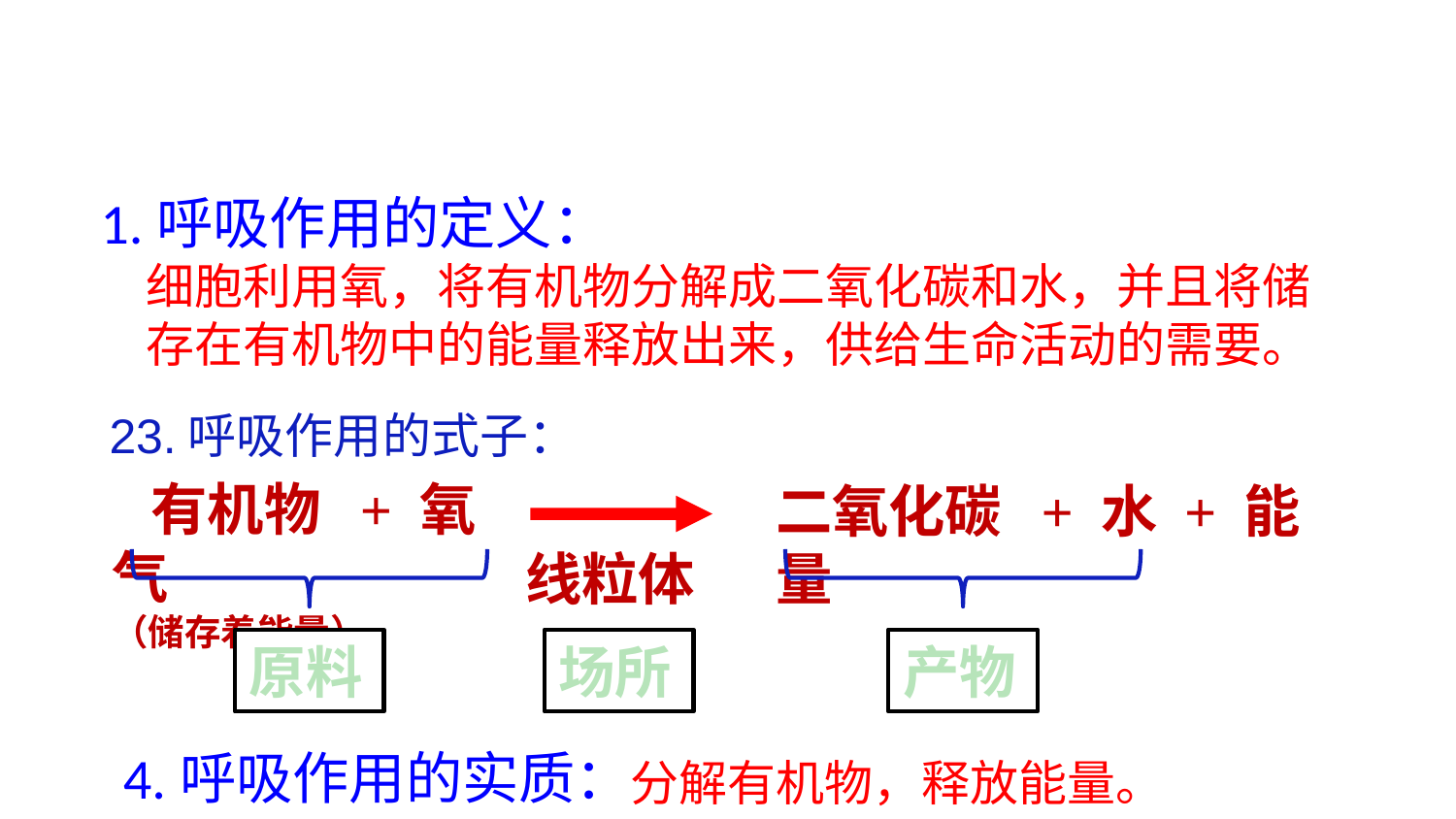

#
1.呼吸作用的定义：
细胞利用氧，将有机物分解成二氧化碳和水，并且将储存在有机物中的能量释放出来，供给生命活动的需要。
23.呼吸作用的式子：

  有机物  + 氧气
（储存着能量）
二氧化碳  + 水 + 能量
线粒体

原料
场所
产物
4.呼吸作用的实质：
分解有机物，释放能量。